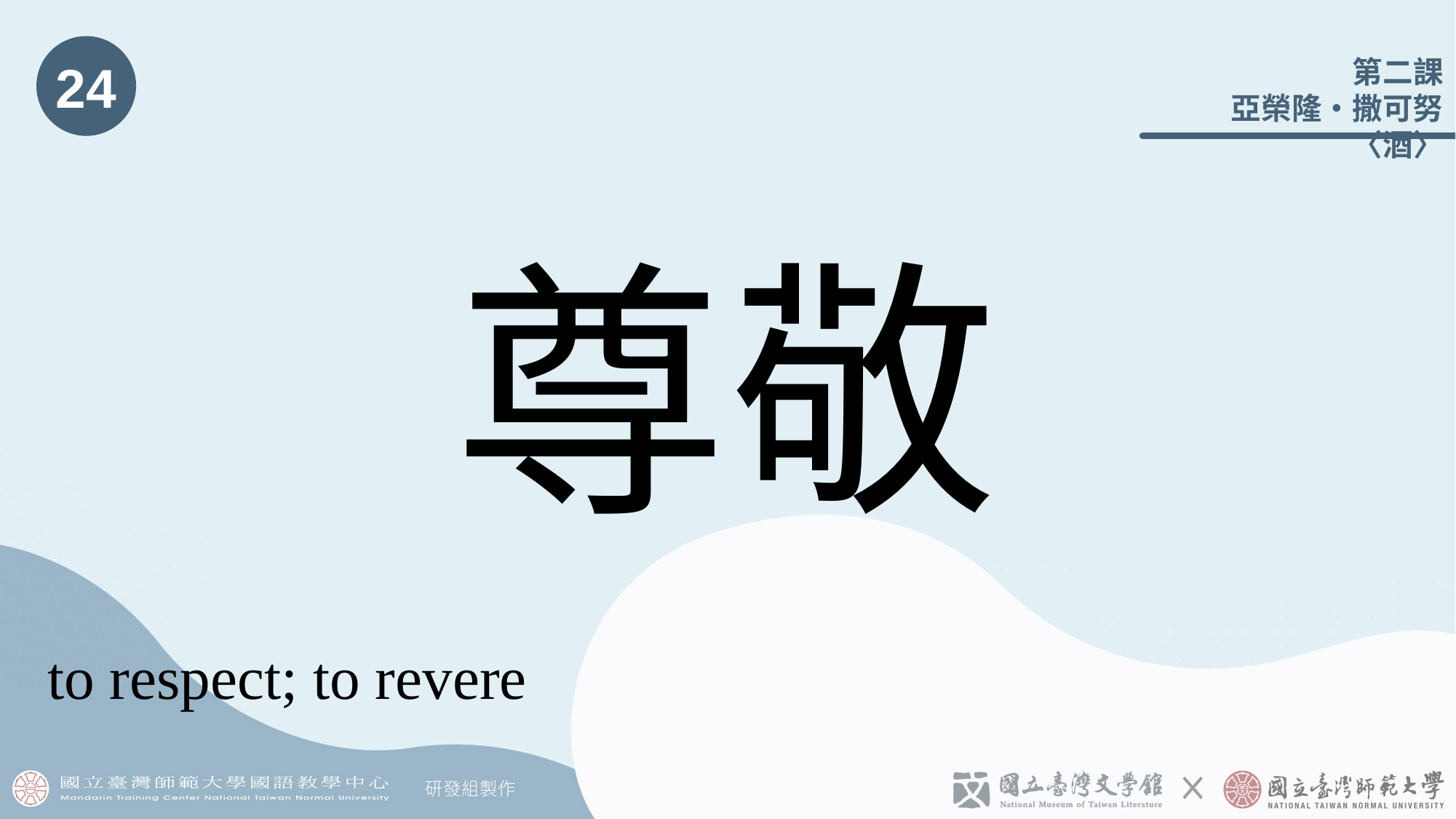

24
# 尊敬
to respect; to revere